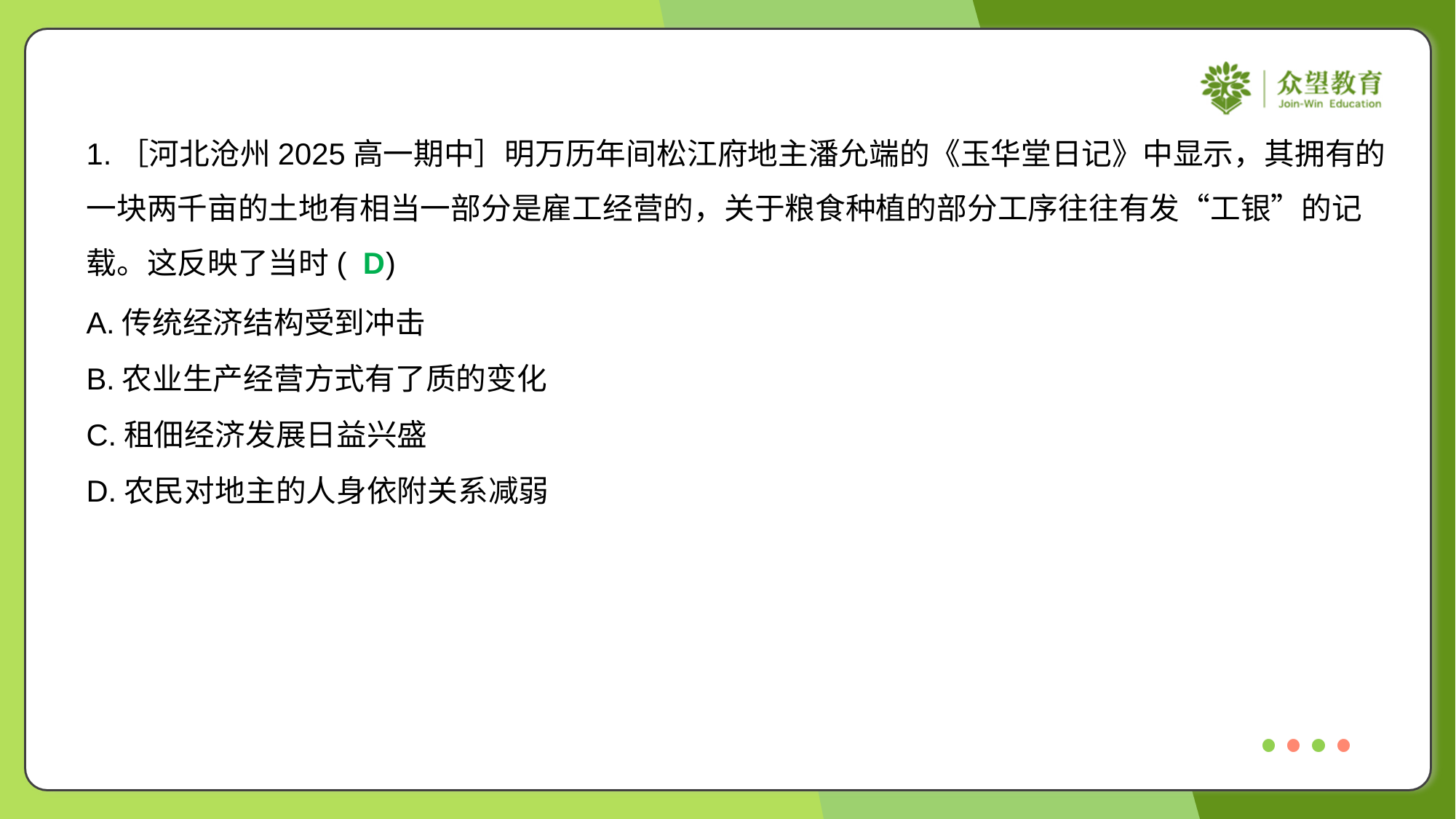

1.［河北沧州2025高一期中］明万历年间松江府地主潘允端的《玉华堂日记》中显示，其拥有的
一块两千亩的土地有相当一部分是雇工经营的，关于粮食种植的部分工序往往有发“工银”的记
载。这反映了当时(     )
D
A.传统经济结构受到冲击
B.农业生产经营方式有了质的变化
C.租佃经济发展日益兴盛
D.农民对地主的人身依附关系减弱